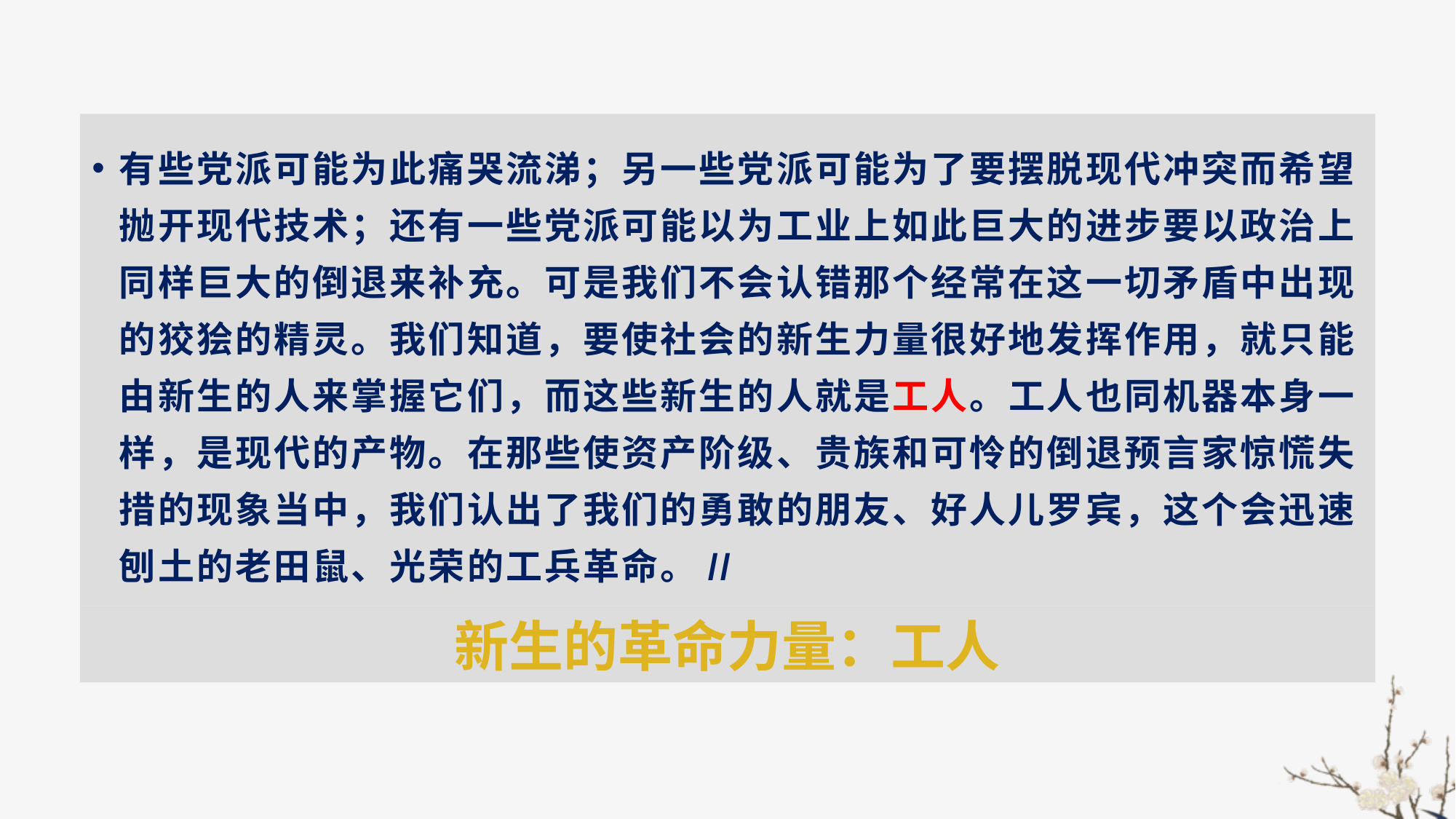

有些党派可能为此痛哭流涕；另一些党派可能为了要摆脱现代冲突而希望抛开现代技术；还有一些党派可能以为工业上如此巨大的进步要以政治上同样巨大的倒退来补充。可是我们不会认错那个经常在这一切矛盾中出现的狡狯的精灵。我们知道，要使社会的新生力量很好地发挥作用，就只能由新生的人来掌握它们，而这些新生的人就是工人。工人也同机器本身一样，是现代的产物。在那些使资产阶级、贵族和可怜的倒退预言家惊慌失措的现象当中，我们认出了我们的勇敢的朋友、好人儿罗宾，这个会迅速刨土的老田鼠、光荣的工兵革命。//
新生的革命力量：工人